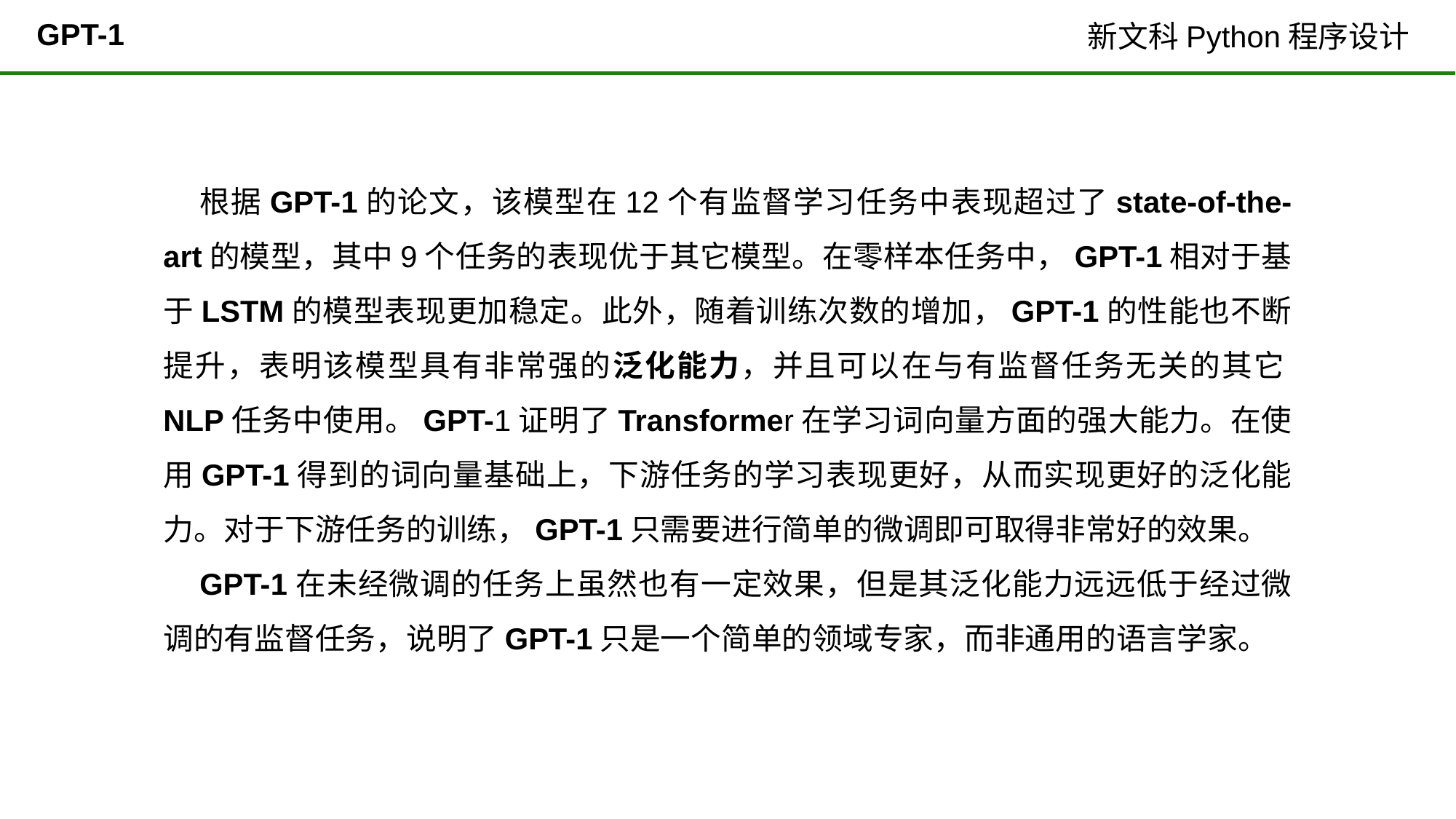

# GPT-1
根据GPT-1的论文，该模型在12个有监督学习任务中表现超过了state-of-the-art的模型，其中9个任务的表现优于其它模型。在零样本任务中，GPT-1相对于基于LSTM的模型表现更加稳定。此外，随着训练次数的增加，GPT-1的性能也不断提升，表明该模型具有非常强的泛化能力，并且可以在与有监督任务无关的其它NLP任务中使用。GPT-1证明了Transformer在学习词向量方面的强大能力。在使用GPT-1得到的词向量基础上，下游任务的学习表现更好，从而实现更好的泛化能力。对于下游任务的训练，GPT-1只需要进行简单的微调即可取得非常好的效果。
GPT-1在未经微调的任务上虽然也有一定效果，但是其泛化能力远远低于经过微调的有监督任务，说明了GPT-1只是一个简单的领域专家，而非通用的语言学家。